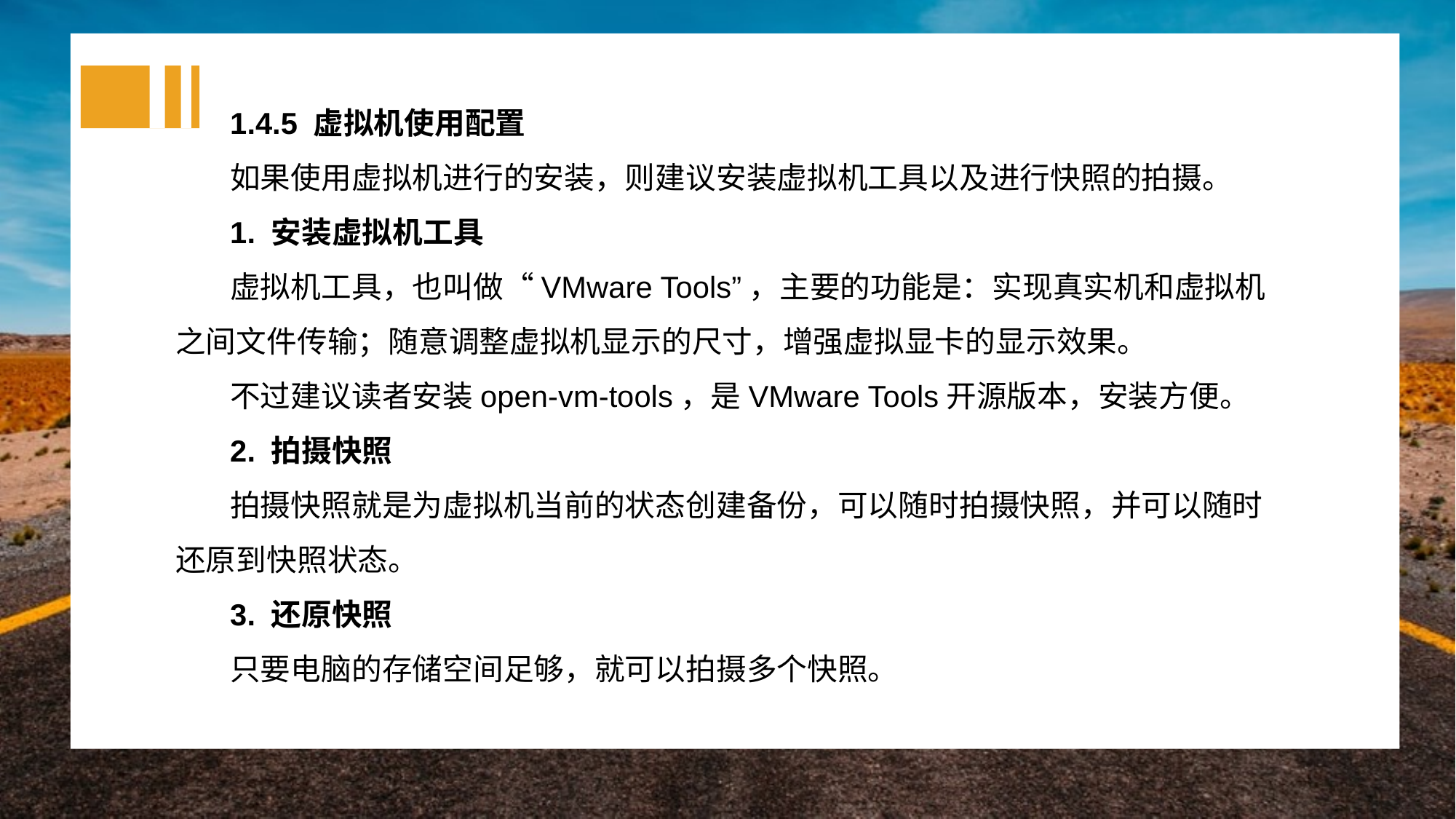

1.4.5 虚拟机使用配置
如果使用虚拟机进行的安装，则建议安装虚拟机工具以及进行快照的拍摄。
1. 安装虚拟机工具
虚拟机工具，也叫做“VMware Tools”，主要的功能是：实现真实机和虚拟机之间文件传输；随意调整虚拟机显示的尺寸，增强虚拟显卡的显示效果。
不过建议读者安装open-vm-tools，是VMware Tools开源版本，安装方便。
2. 拍摄快照
拍摄快照就是为虚拟机当前的状态创建备份，可以随时拍摄快照，并可以随时还原到快照状态。
3. 还原快照
只要电脑的存储空间足够，就可以拍摄多个快照。